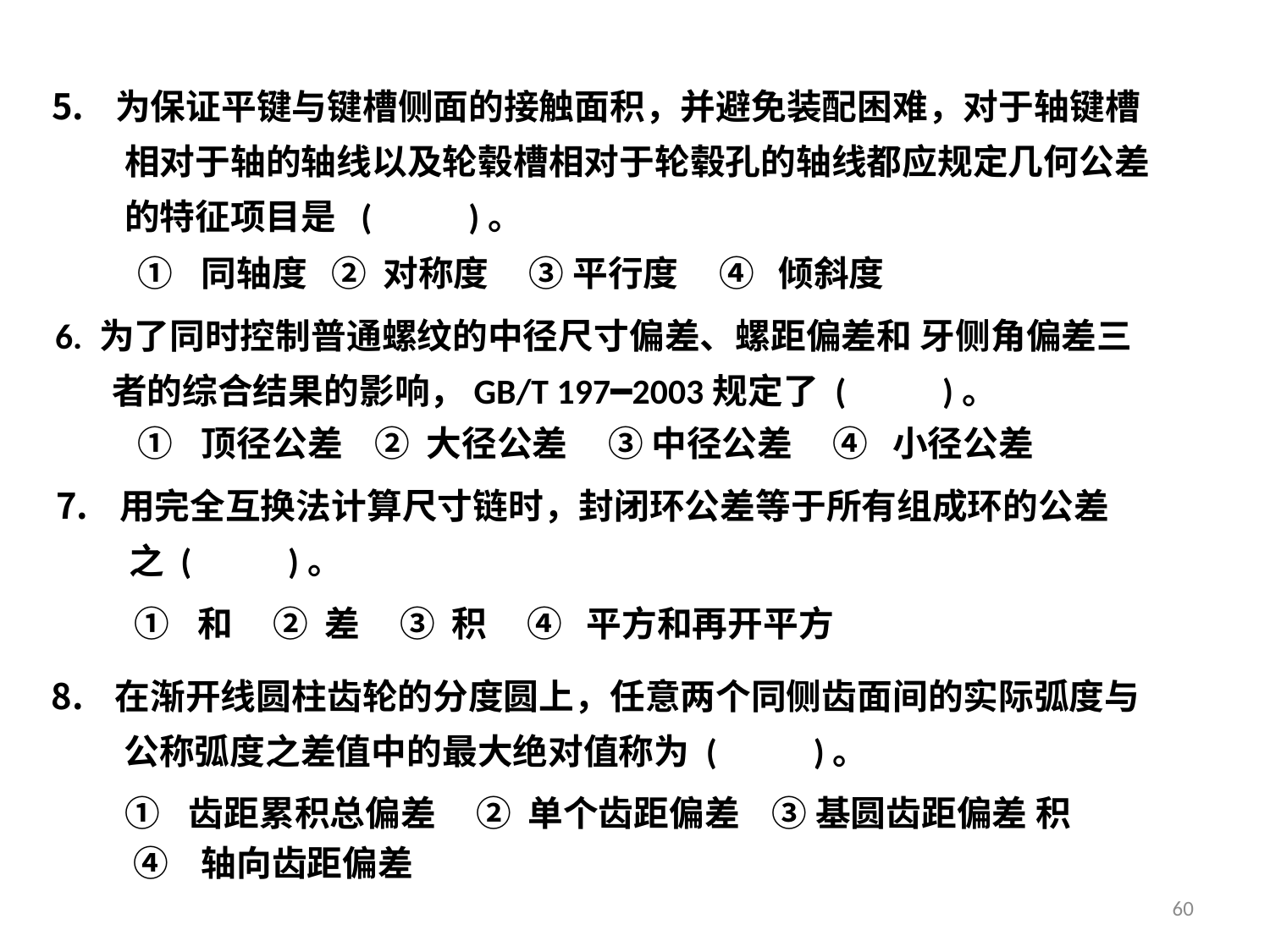

为保证平键与键槽侧面的接触面积，并避免装配困难，对于轴键槽
        相对于轴的轴线以及轮毂槽相对于轮毂孔的轴线都应规定几何公差
        的特征项目是  (            )。
同轴度   ②  对称度     ③ 平行度     ④   倾斜度
6. 为了同时控制普通螺纹的中径尺寸偏差、螺距偏差和 牙侧角偏差三
      者的综合结果的影响，GB/T 197━2003规定了 (            )。
顶径公差    ②  大径公差     ③ 中径公差     ④   小径公差
用完全互换法计算尺寸链时，封闭环公差等于所有组成环的公差
        之 (            )。
和     ②  差     ③  积     ④   平方和再开平方
在渐开线圆柱齿轮的分度圆上，任意两个同侧齿面间的实际弧度与
        公称弧度之差值中的最大绝对值称为 (            )。
齿距累积总偏差     ②  单个齿距偏差    ③ 基圆齿距偏差 积
 ④   轴向齿距偏差
60